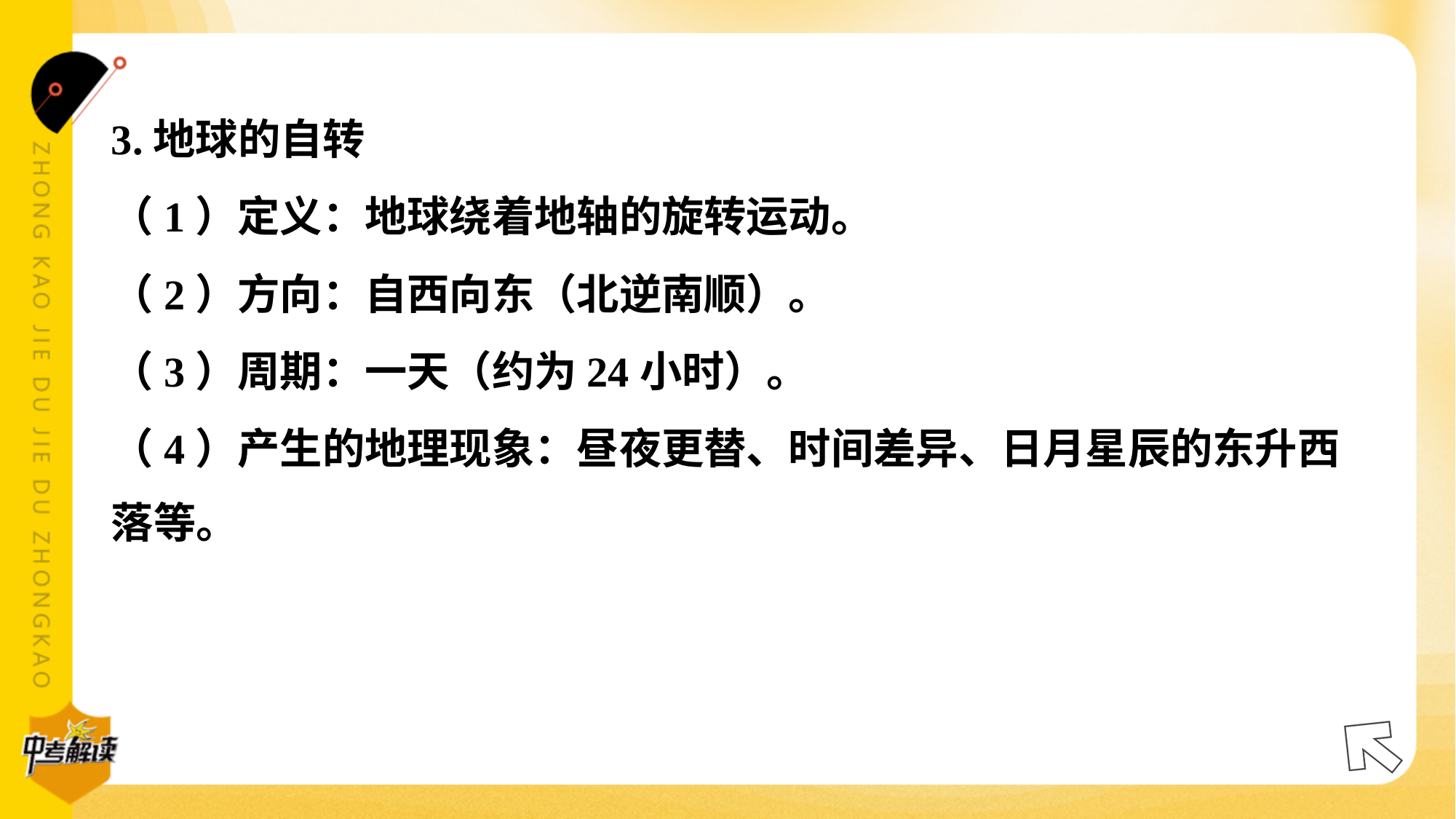

3.地球的自转
（1）定义：地球绕着地轴的旋转运动。
（2）方向：自西向东（北逆南顺）。
（3）周期：一天（约为24小时）。
（4）产生的地理现象：昼夜更替、时间差异、日月星辰的东升西
落等。